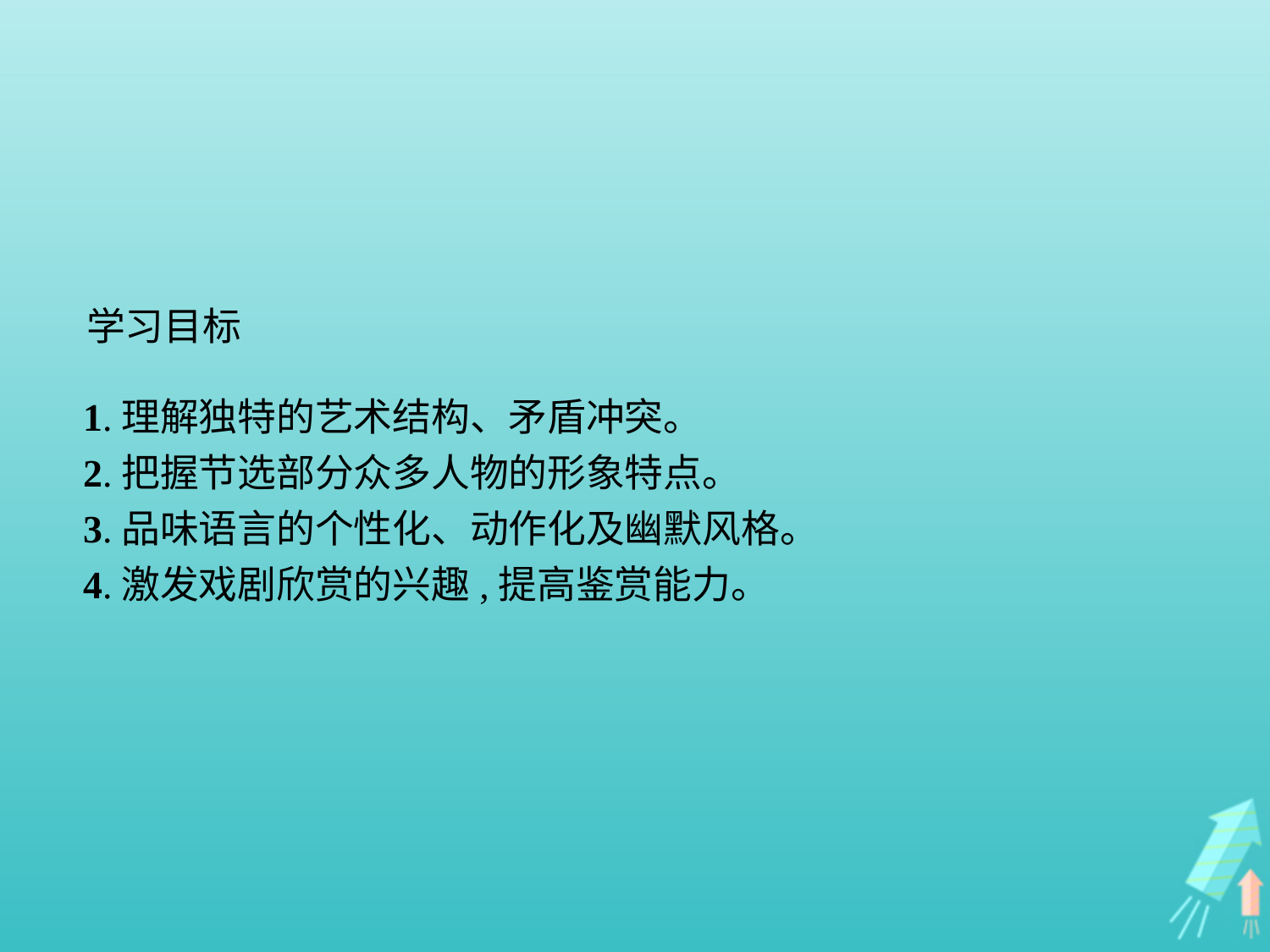

学习目标
1.理解独特的艺术结构、矛盾冲突。
2.把握节选部分众多人物的形象特点。
3.品味语言的个性化、动作化及幽默风格。
4.激发戏剧欣赏的兴趣,提高鉴赏能力。